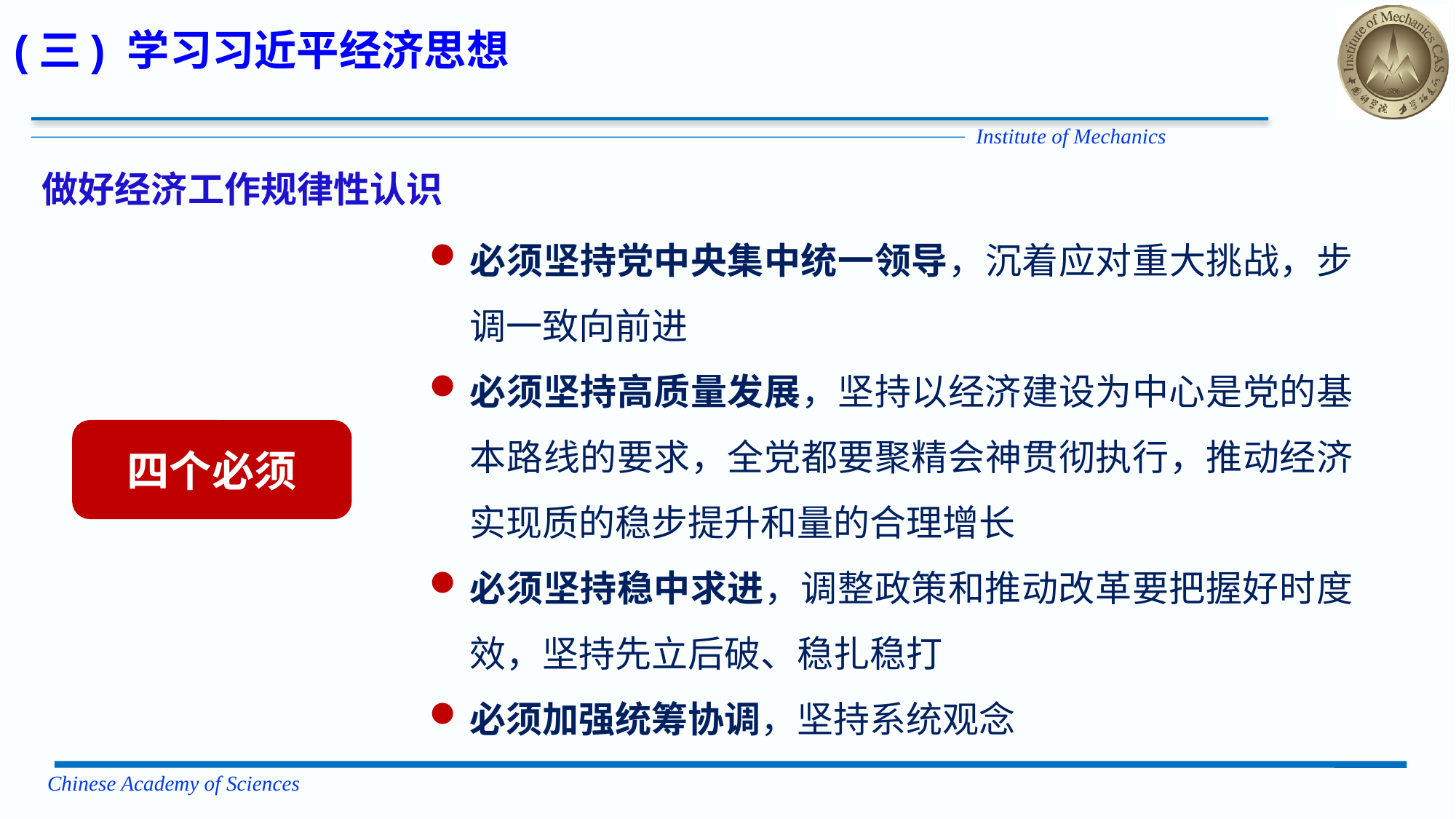

(三) 学习习近平经济思想
做好经济工作规律性认识
必须坚持党中央集中统一领导，沉着应对重大挑战，步调一致向前进
必须坚持高质量发展，坚持以经济建设为中心是党的基本路线的要求，全党都要聚精会神贯彻执行，推动经济实现质的稳步提升和量的合理增长
必须坚持稳中求进，调整政策和推动改革要把握好时度效，坚持先立后破、稳扎稳打
必须加强统筹协调，坚持系统观念
四个必须
12